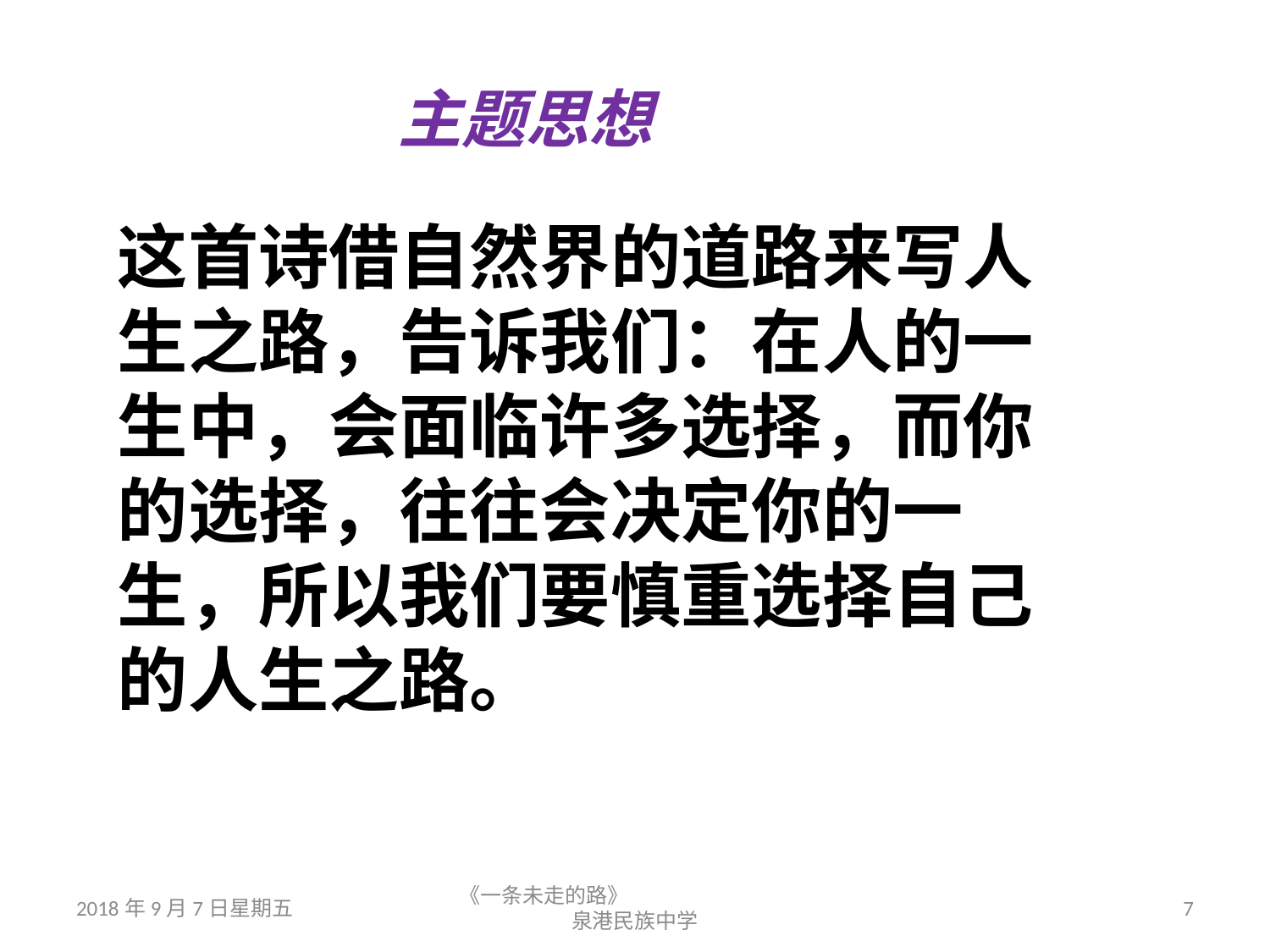

# 主题思想
这首诗借自然界的道路来写人生之路，告诉我们：在人的一生中，会面临许多选择，而你的选择，往往会决定你的一生，所以我们要慎重选择自己的人生之路。
2018年9月7日星期五
《一条未走的路》                                        泉港民族中学
7